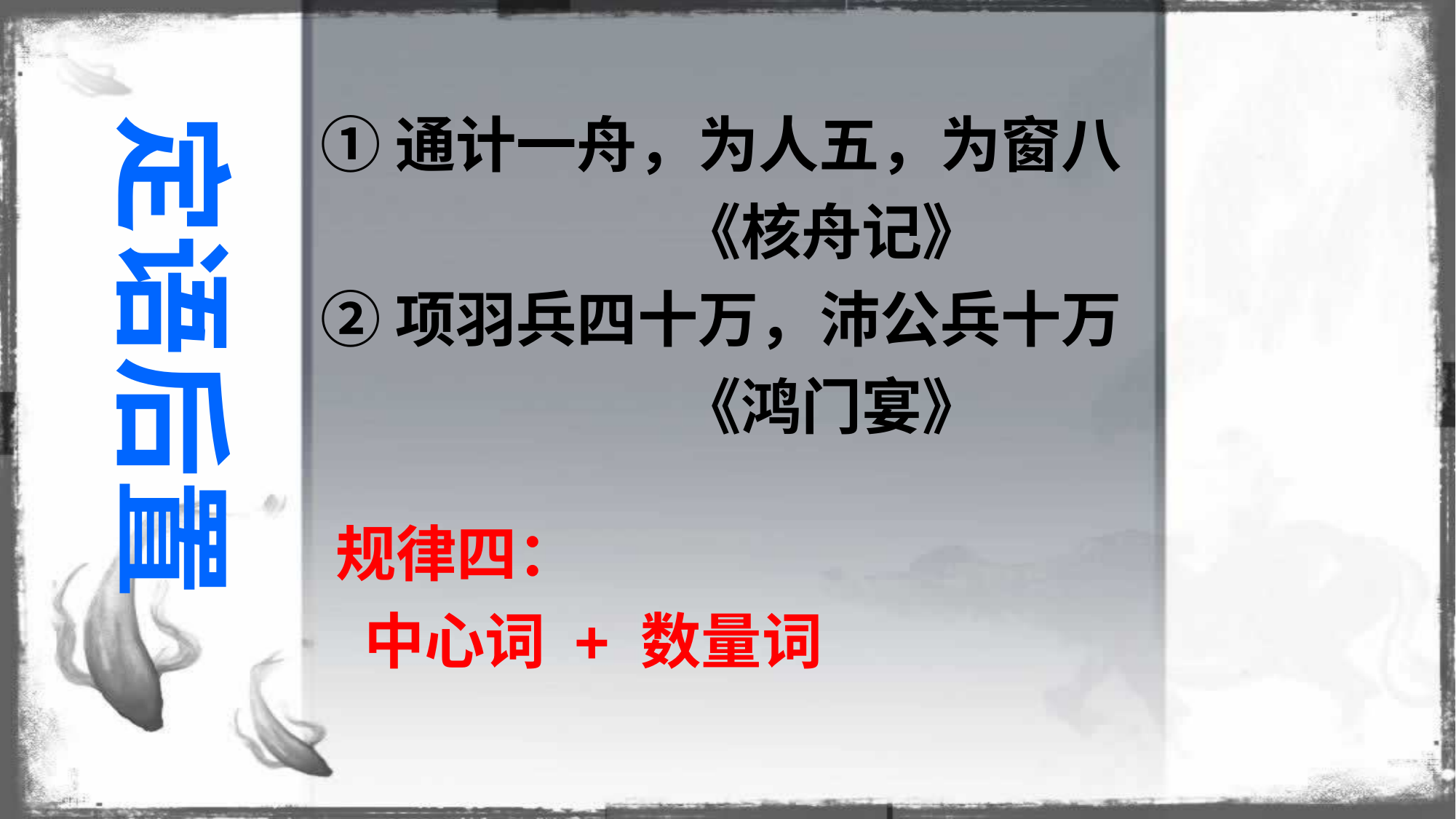

①通计一舟，为人五，为窗八
                         《核舟记》
②项羽兵四十万，沛公兵十万
                         《鸿门宴》
定语后置
规律四：
 中心词 + 数量词